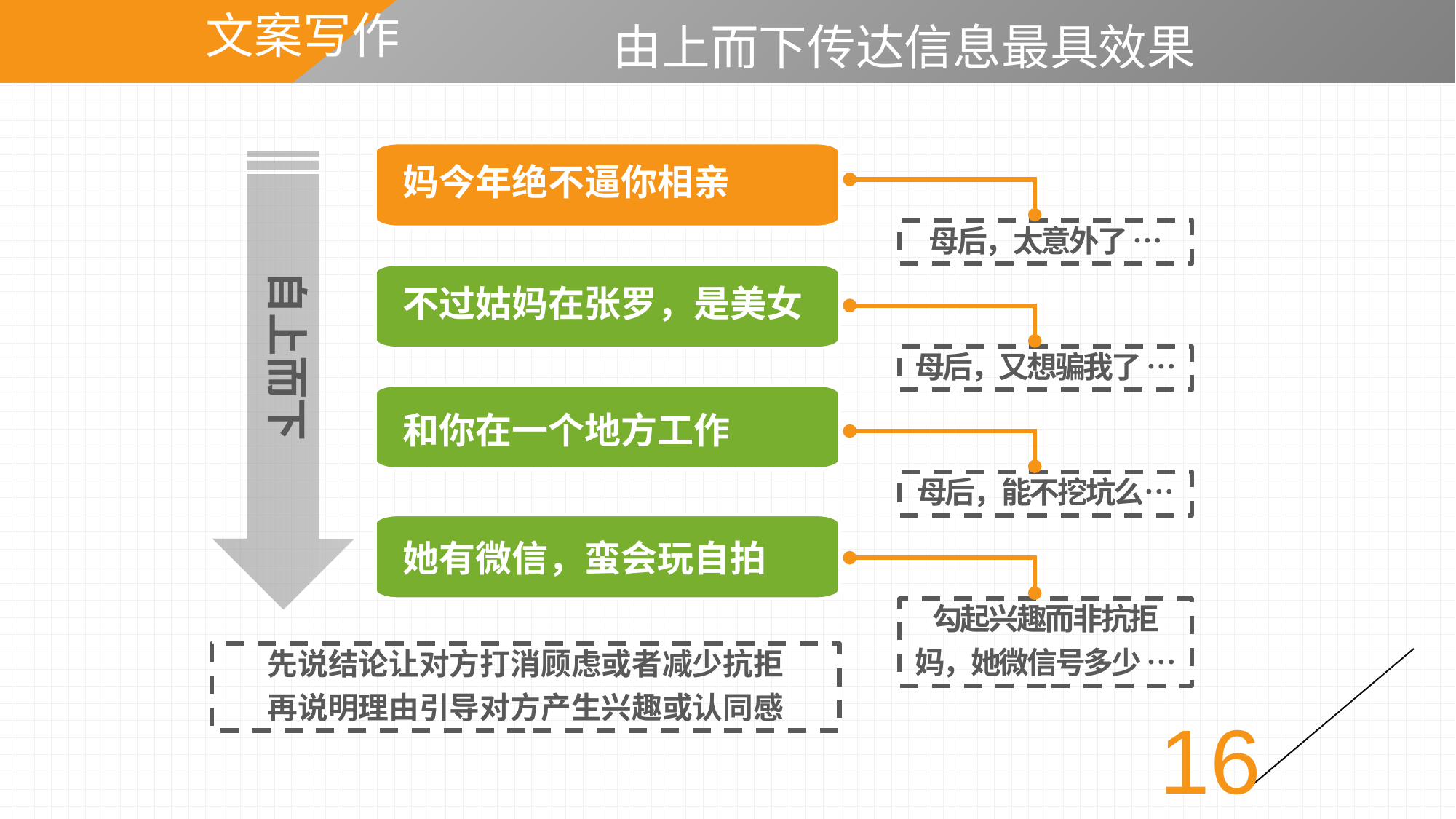

# 由上而下传达信息最具效果
文案写作

自上而下

妈今年绝不逼你相亲
母后，太意外了 …

不过姑妈在张罗，是美女
母后，又想骗我了 …

和你在一个地方工作
母后，能不挖坑么…

她有微信，蛮会玩自拍
勾起兴趣而非抗拒
妈，她微信号多少 …
先说结论让对方打消顾虑或者减少抗拒
再说明理由引导对方产生兴趣或认同感
16